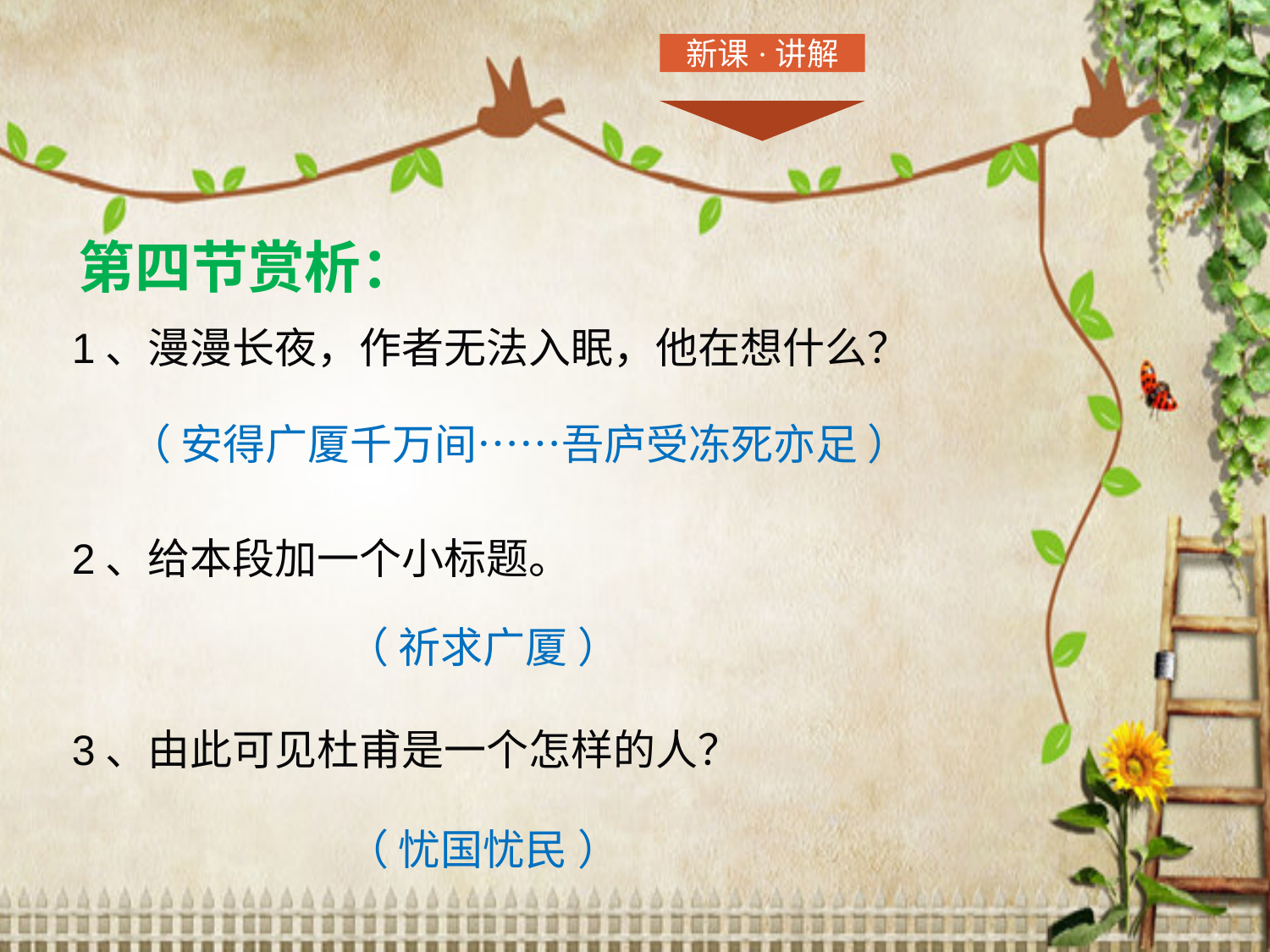

新课·讲解

第四节赏析：
1、漫漫长夜，作者无法入眠，他在想什么？
（ 安得广厦千万间……吾庐受冻死亦足 ）
2、给本段加一个小标题。
（ 祈求广厦 ）
3、由此可见杜甫是一个怎样的人？
（ 忧国忧民 ）